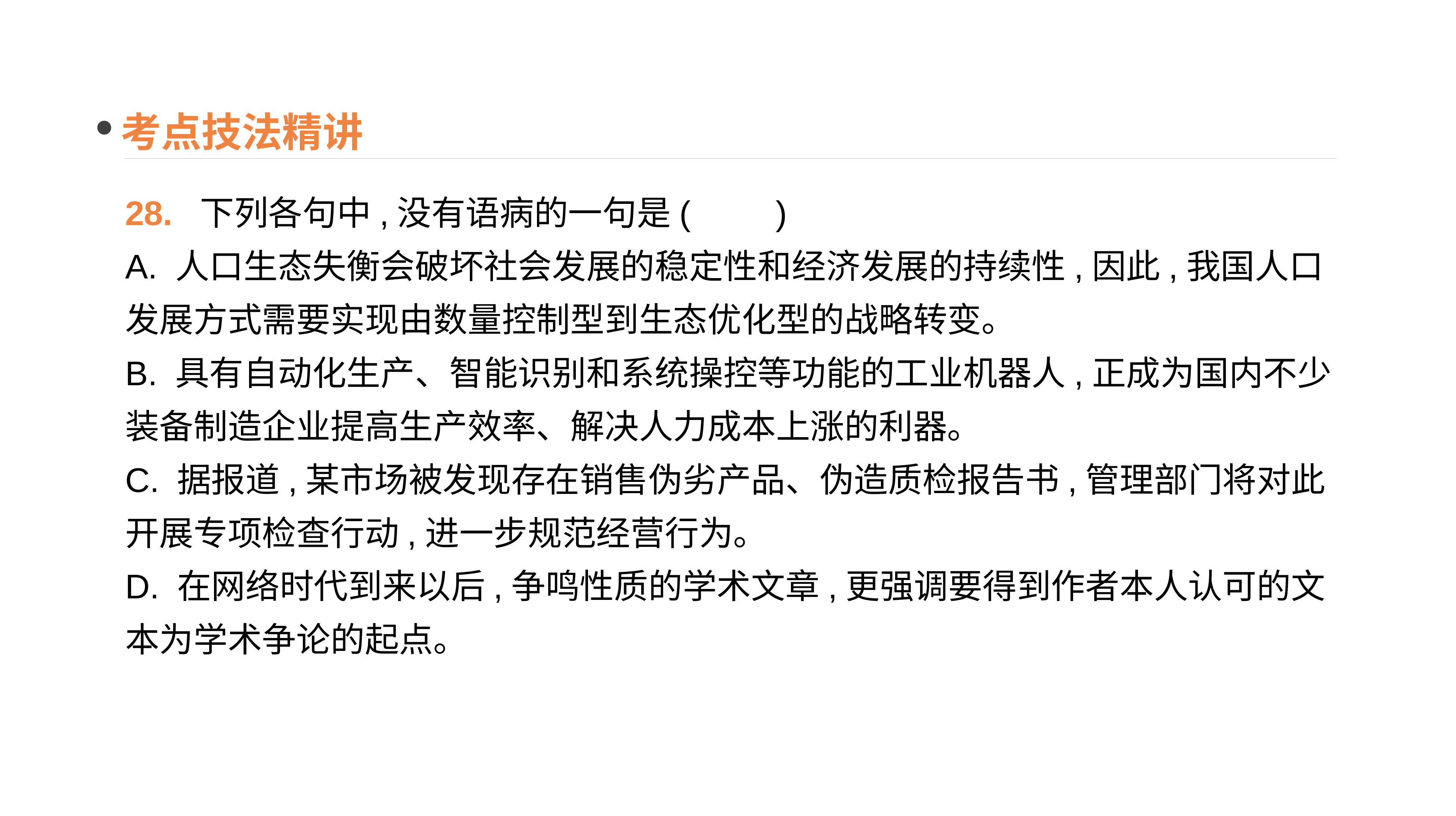

考点技法精讲

28.  下列各句中,没有语病的一句是(　　)
A. 人口生态失衡会破坏社会发展的稳定性和经济发展的持续性,因此,我国人口发展方式需要实现由数量控制型到生态优化型的战略转变。
B. 具有自动化生产、智能识别和系统操控等功能的工业机器人,正成为国内不少装备制造企业提高生产效率、解决人力成本上涨的利器。
C. 据报道,某市场被发现存在销售伪劣产品、伪造质检报告书,管理部门将对此开展专项检查行动,进一步规范经营行为。
D. 在网络时代到来以后,争鸣性质的学术文章,更强调要得到作者本人认可的文本为学术争论的起点。